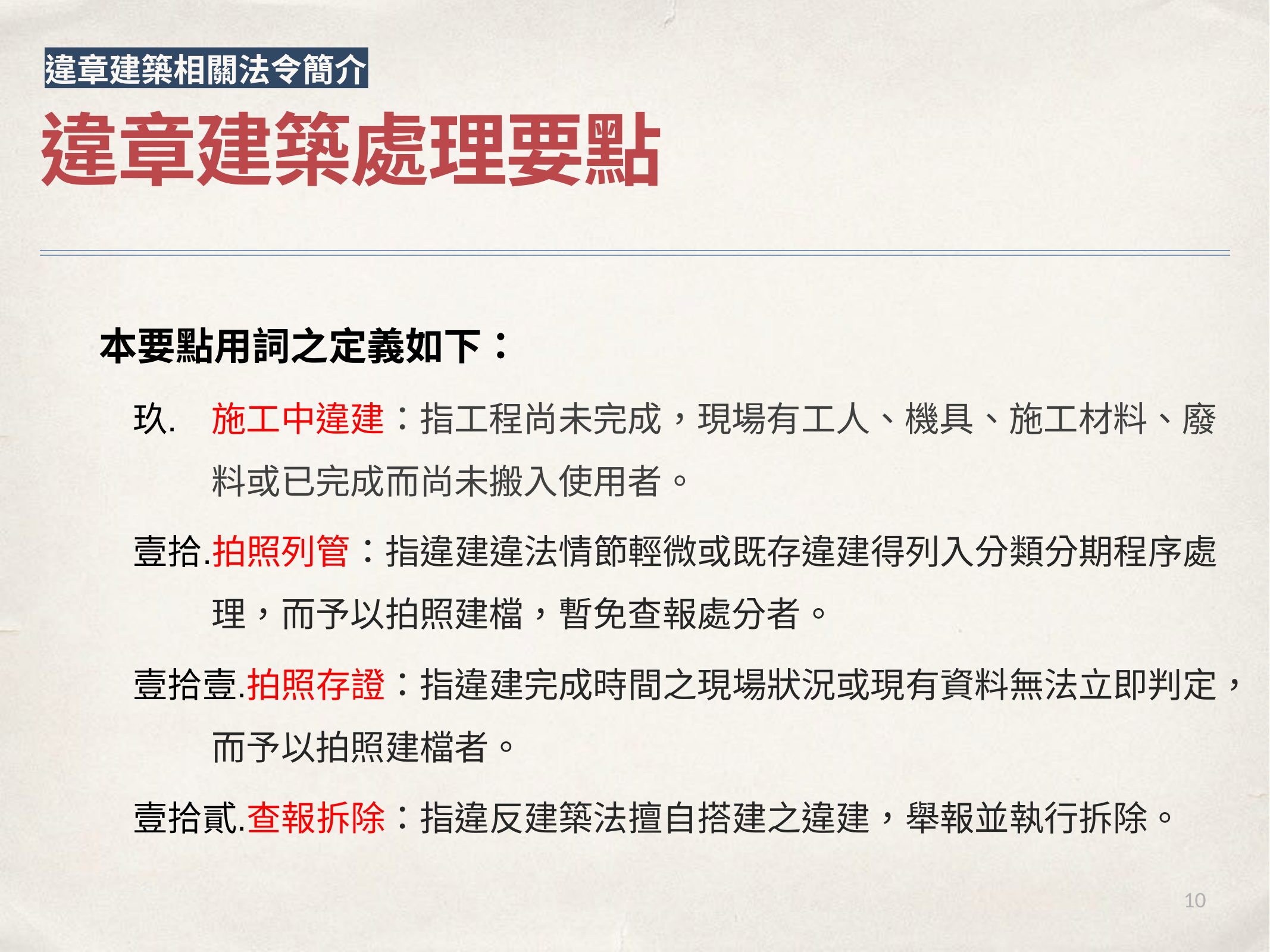

違章建築相關法令簡介
違章建築處理要點
本要點用詞之定義如下：
施工中違建：指工程尚未完成，現場有工人、機具、施工材料、廢料或已完成而尚未搬入使用者。
拍照列管：指違建違法情節輕微或既存違建得列入分類分期程序處理，而予以拍照建檔，暫免查報處分者。
拍照存證：指違建完成時間之現場狀況或現有資料無法立即判定，而予以拍照建檔者。
查報拆除：指違反建築法擅自搭建之違建，舉報並執行拆除。
10